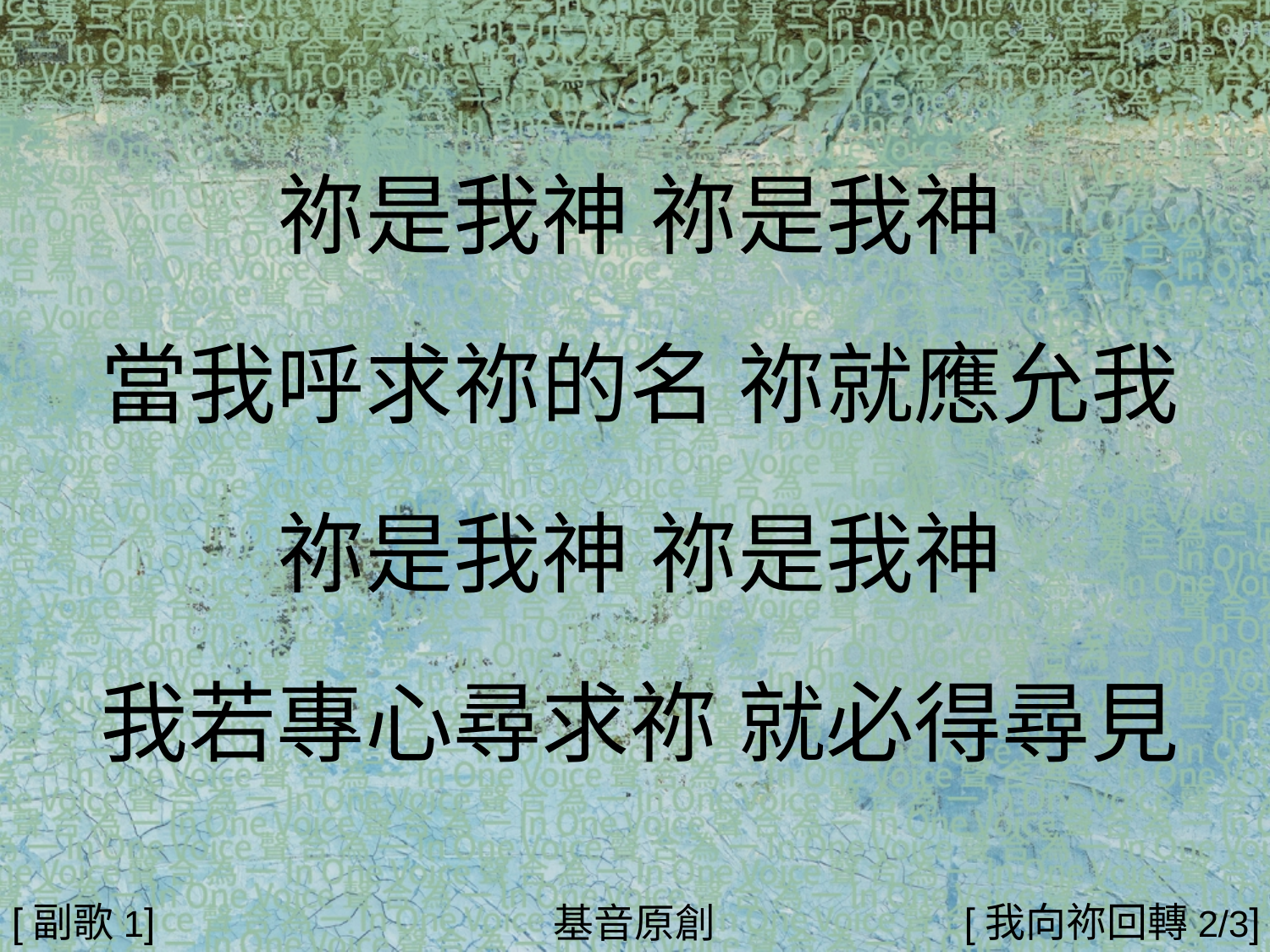

祢是我神 祢是我神

當我呼求祢的名 祢就應允我

祢是我神 祢是我神

我若專心尋求祢 就必得尋見
#

[副歌1]
[我向祢回轉2/3]
基音原創